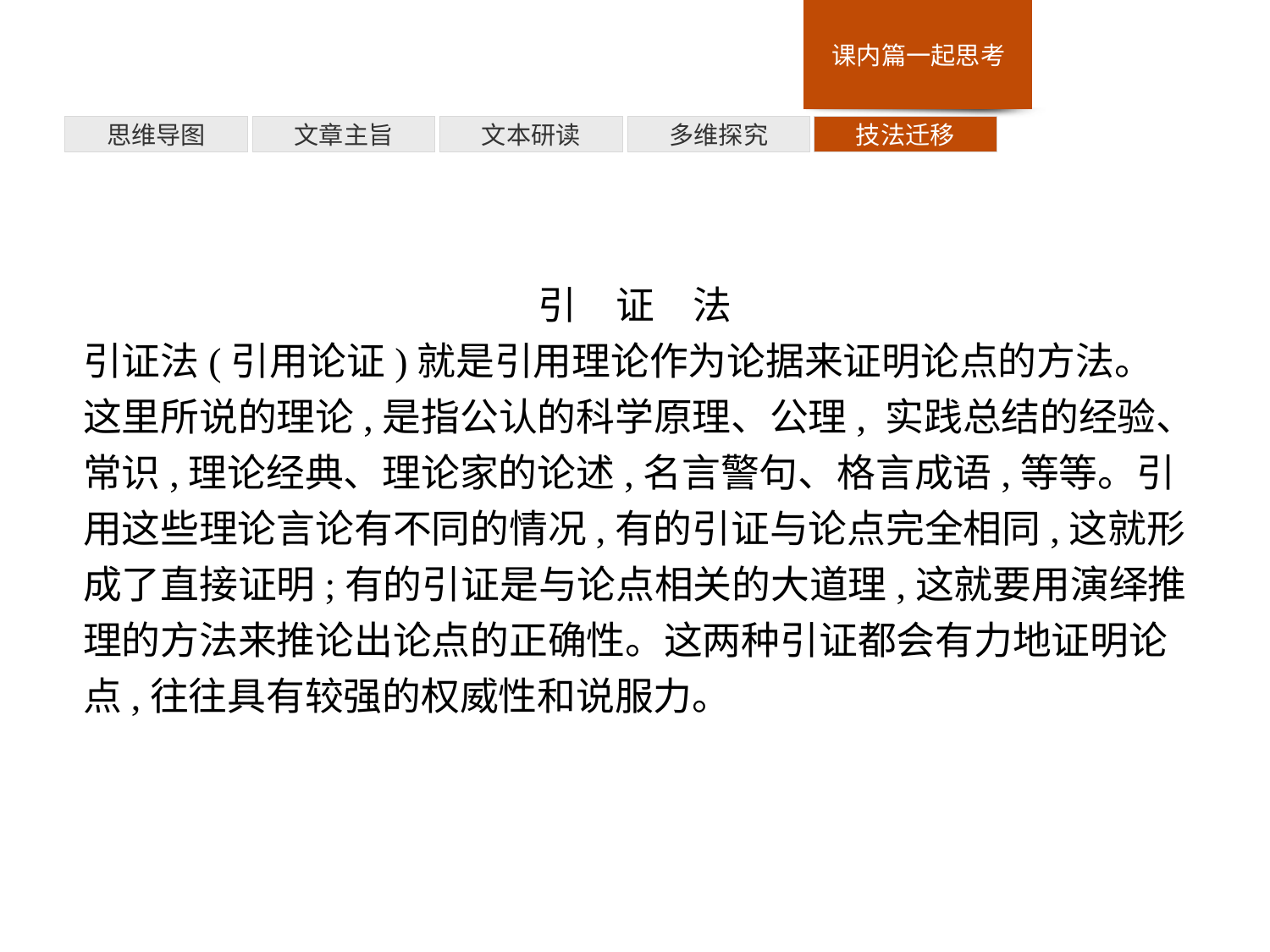

多维探究
思维导图
文章主旨
文本研读
技法迁移
引　证　法
引证法(引用论证)就是引用理论作为论据来证明论点的方法。这里所说的理论,是指公认的科学原理、公理, 实践总结的经验、常识,理论经典、理论家的论述,名言警句、格言成语,等等。引用这些理论言论有不同的情况,有的引证与论点完全相同,这就形成了直接证明;有的引证是与论点相关的大道理,这就要用演绎推理的方法来推论出论点的正确性。这两种引证都会有力地证明论点,往往具有较强的权威性和说服力。